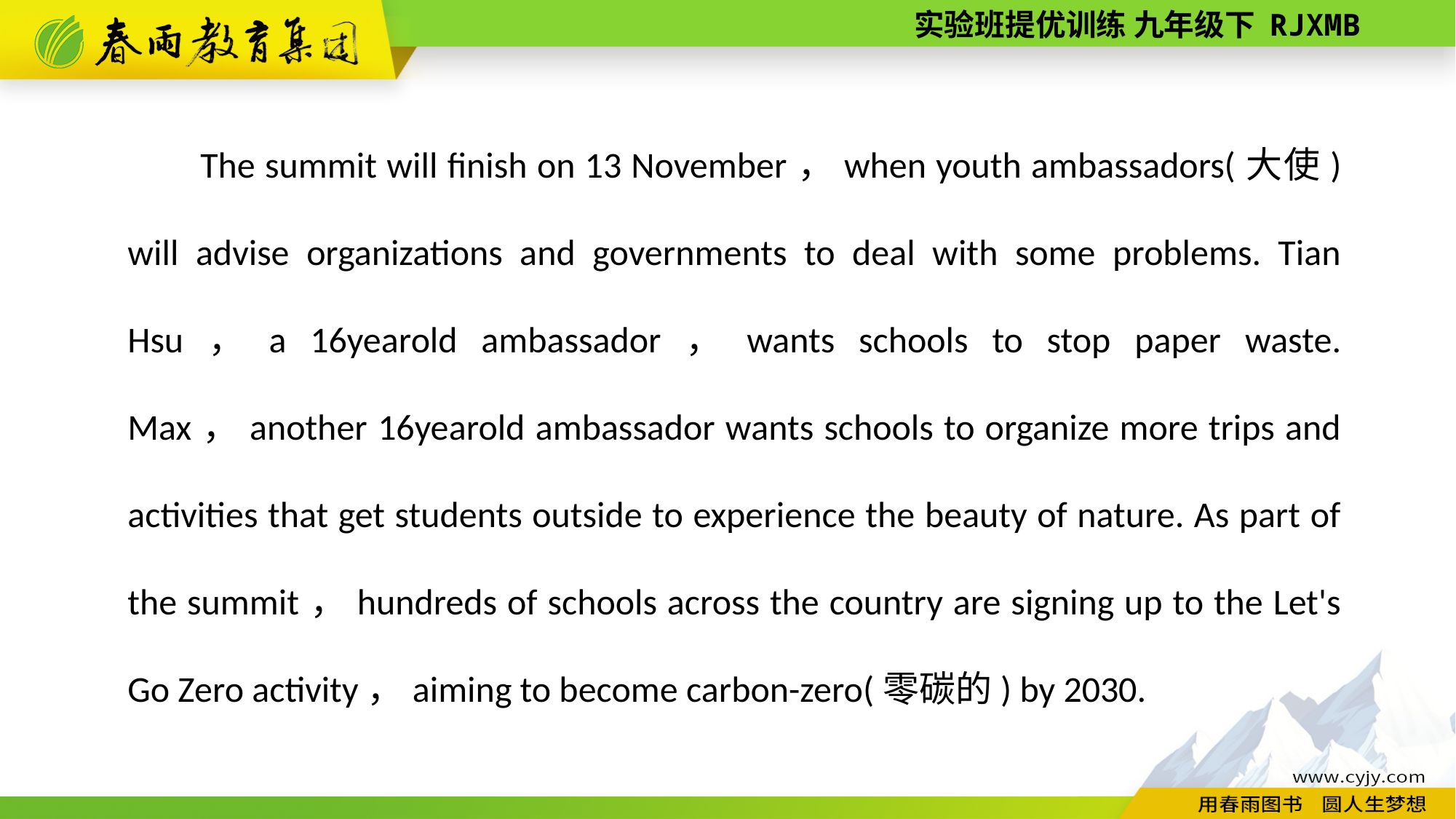

The summit will finish on 13 November，when youth ambassadors(大使) will advise organizations and governments to deal with some problems. Tian Hsu，a 16­year­old ambassador，wants schools to stop paper waste. Max，another 16­year­old ambassador wants schools to organize more trips and activities that get students outside to experience the beauty of nature. As part of the summit，hundreds of schools across the country are signing up to the Let's Go Zero activity，aiming to become carbon-­zero(零碳的) by 2030.